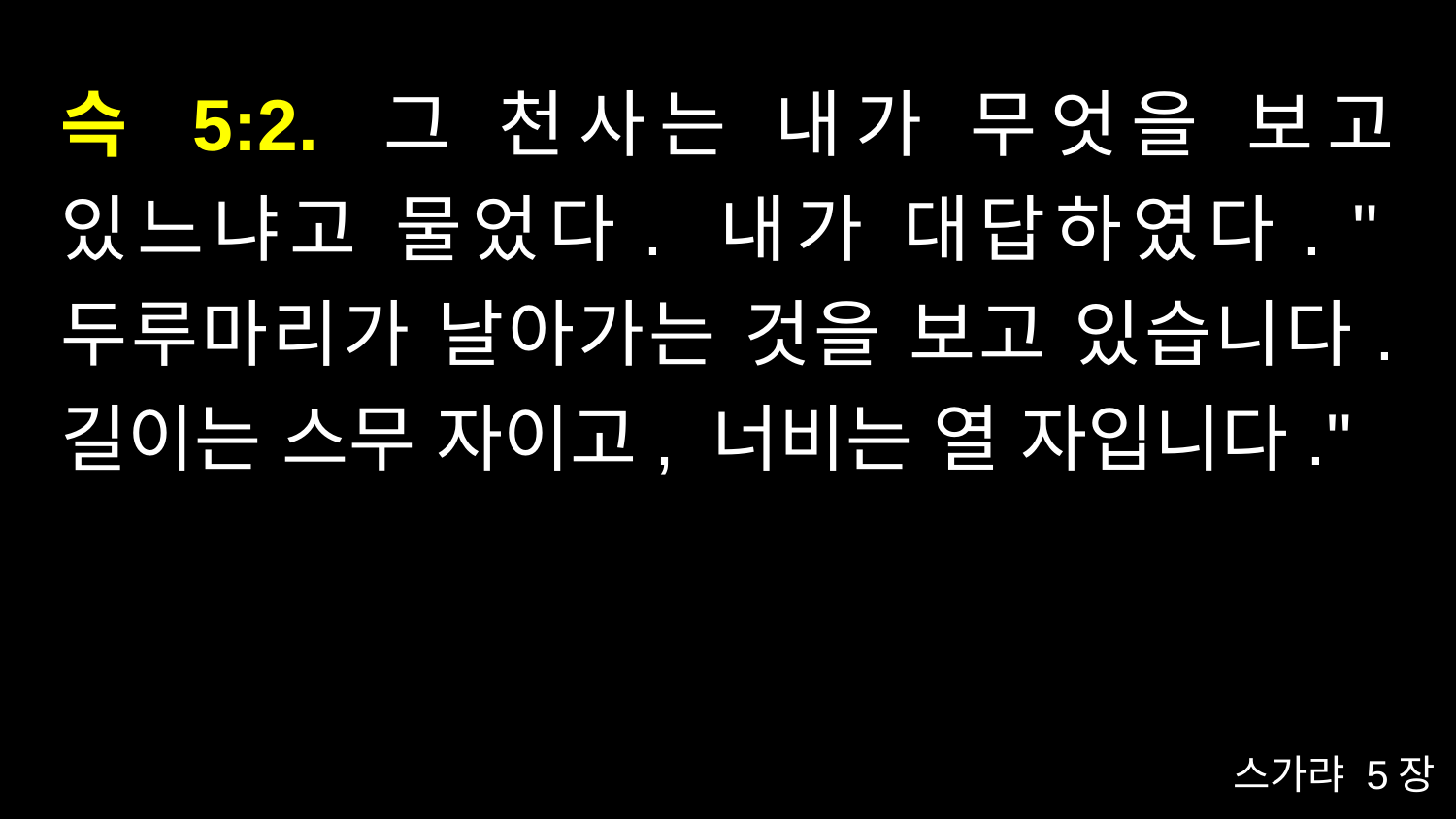

# 슥 5:2. 그 천사는 내가 무엇을 보고 있느냐고 물었다. 내가 대답하였다. "두루마리가 날아가는 것을 보고 있습니다. 길이는 스무 자이고, 너비는 열 자입니다."
스가랴 5장